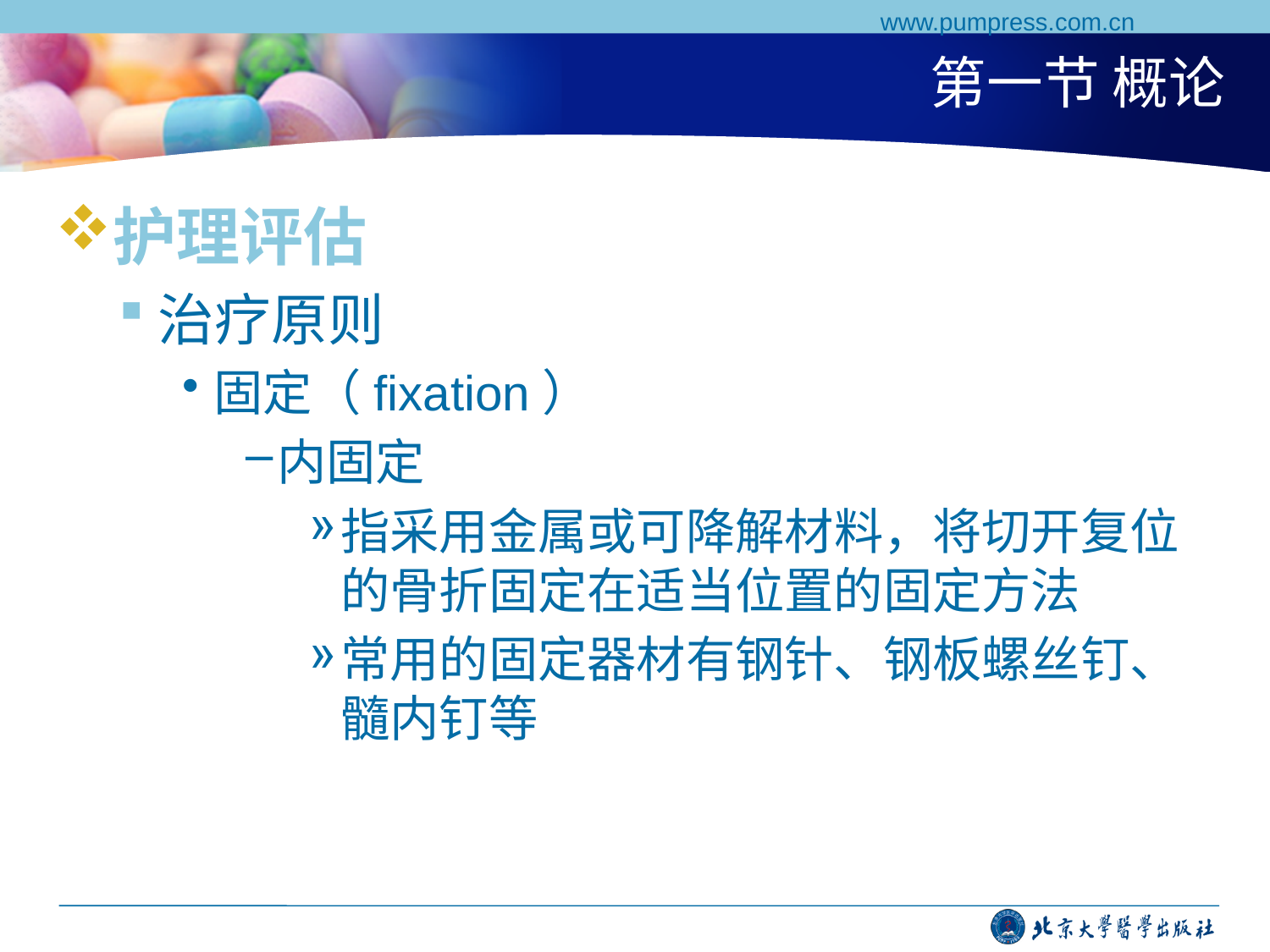

www.pumpress.com.cn
# 第一节 概论
护理评估
治疗原则
固定（fixation）
内固定
指采用金属或可降解材料，将切开复位的骨折固定在适当位置的固定方法
常用的固定器材有钢针、钢板螺丝钉、髓内钉等